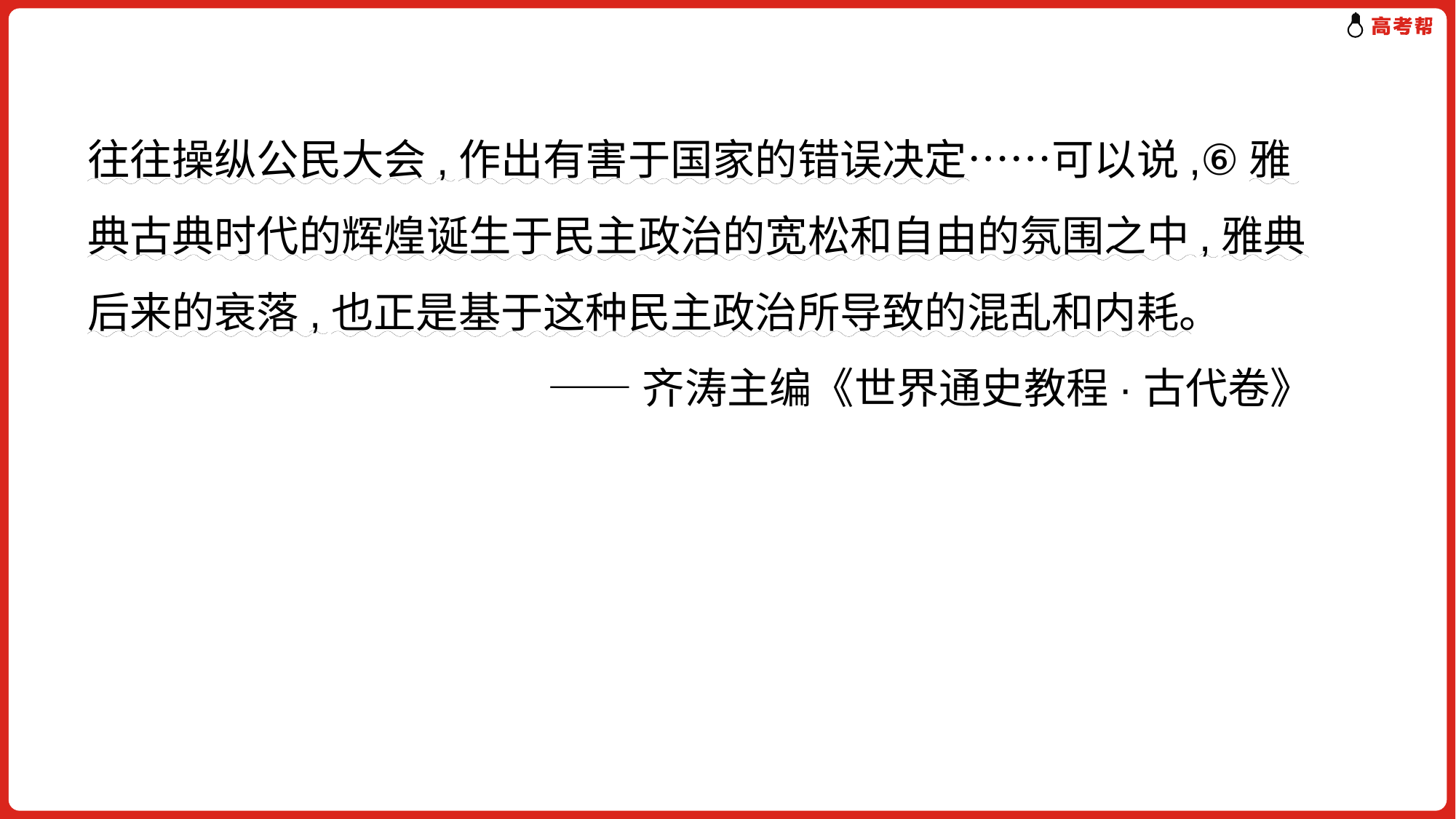

往往操纵公民大会,作出有害于国家的错误决定……可以说,⑥雅典古典时代的辉煌诞生于民主政治的宽松和自由的氛围之中,雅典后来的衰落,也正是基于这种民主政治所导致的混乱和内耗。
——齐涛主编《世界通史教程·古代卷》